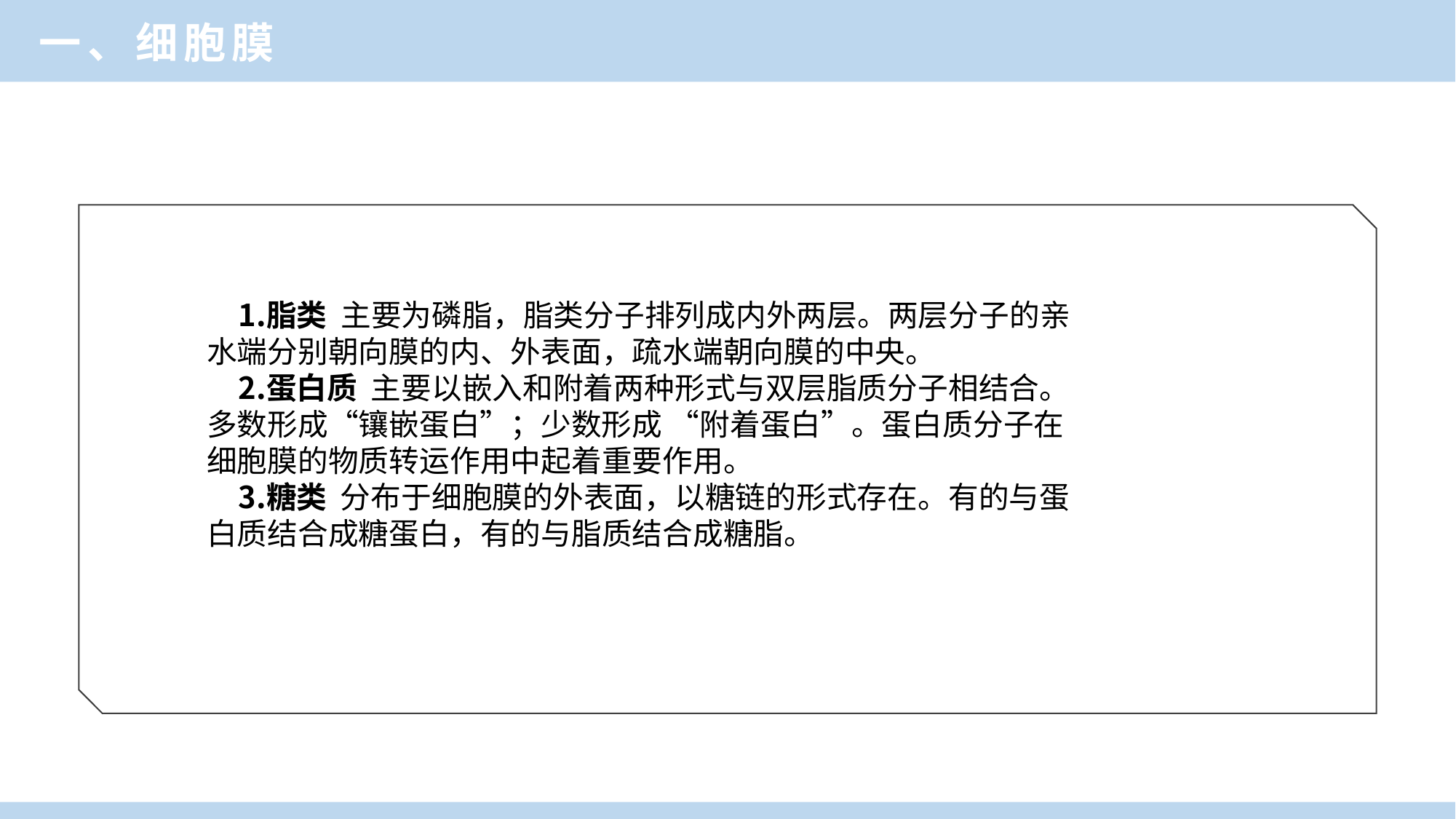

一、细胞膜

脂类  主要为磷脂，脂类分子排列成内外两层。两层分子的亲水端分别朝向膜的内、外表面，疏水端朝向膜的中央。
蛋白质  主要以嵌入和附着两种形式与双层脂质分子相结合。多数形成“镶嵌蛋白”；少数形成 “附着蛋白”。蛋白质分子在细胞膜的物质转运作用中起着重要作用。
糖类  分布于细胞膜的外表面，以糖链的形式存在。有的与蛋白质结合成糖蛋白，有的与脂质结合成糖脂。